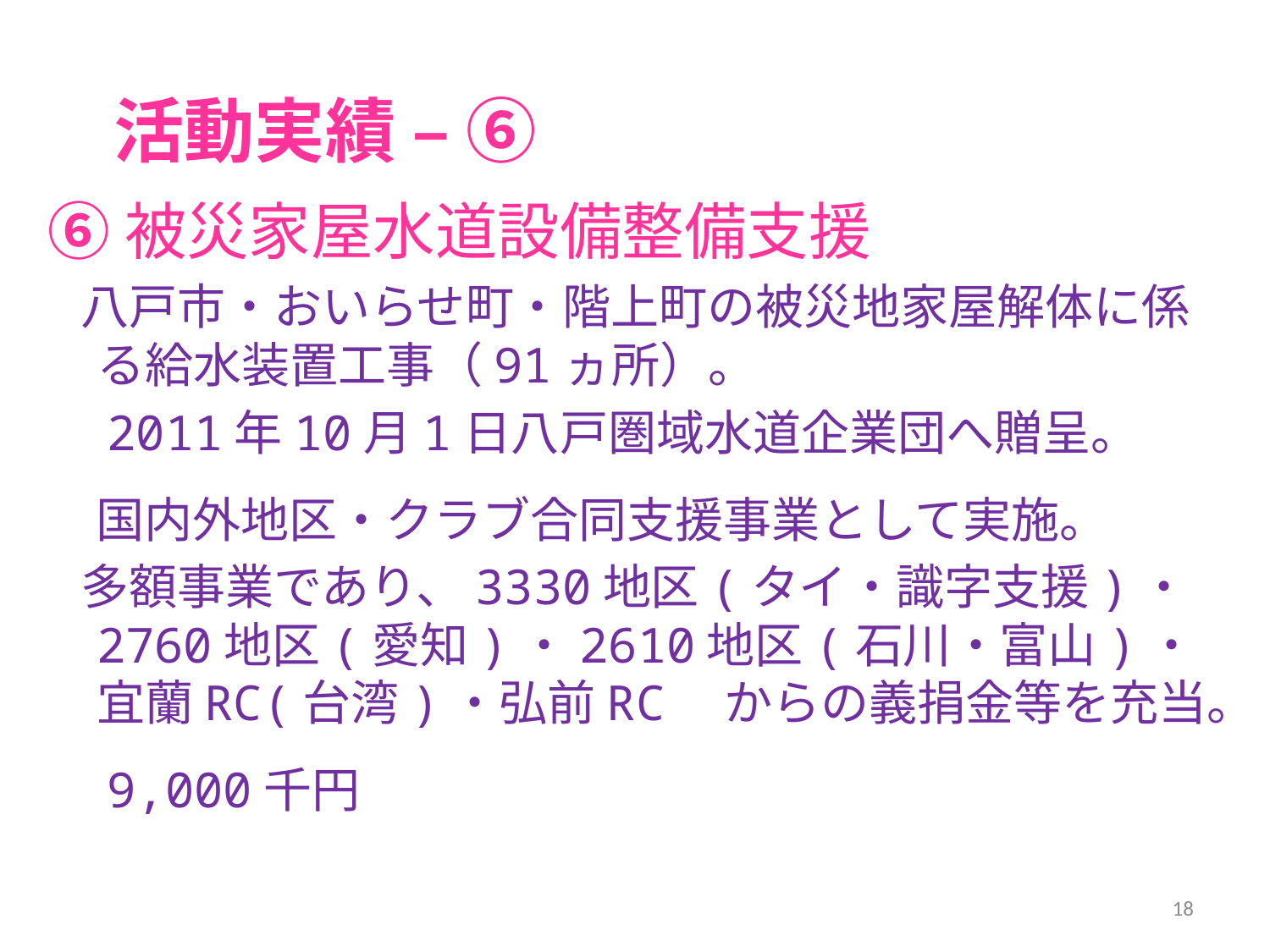

# 活動実績 – ⑥
⑥被災家屋水道設備整備支援
  八戸市・おいらせ町・階上町の被災地家屋解体に係る給水装置工事（91ヵ所）。
　2011年10月1日八戸圏域水道企業団へ贈呈。

　国内外地区・クラブ合同支援事業として実施。
  多額事業であり、3330地区(タイ・識字支援)・2760地区(愛知)・2610地区(石川・富山)・宜蘭RC(台湾)・弘前RC　からの義捐金等を充当。

　9,000千円

18